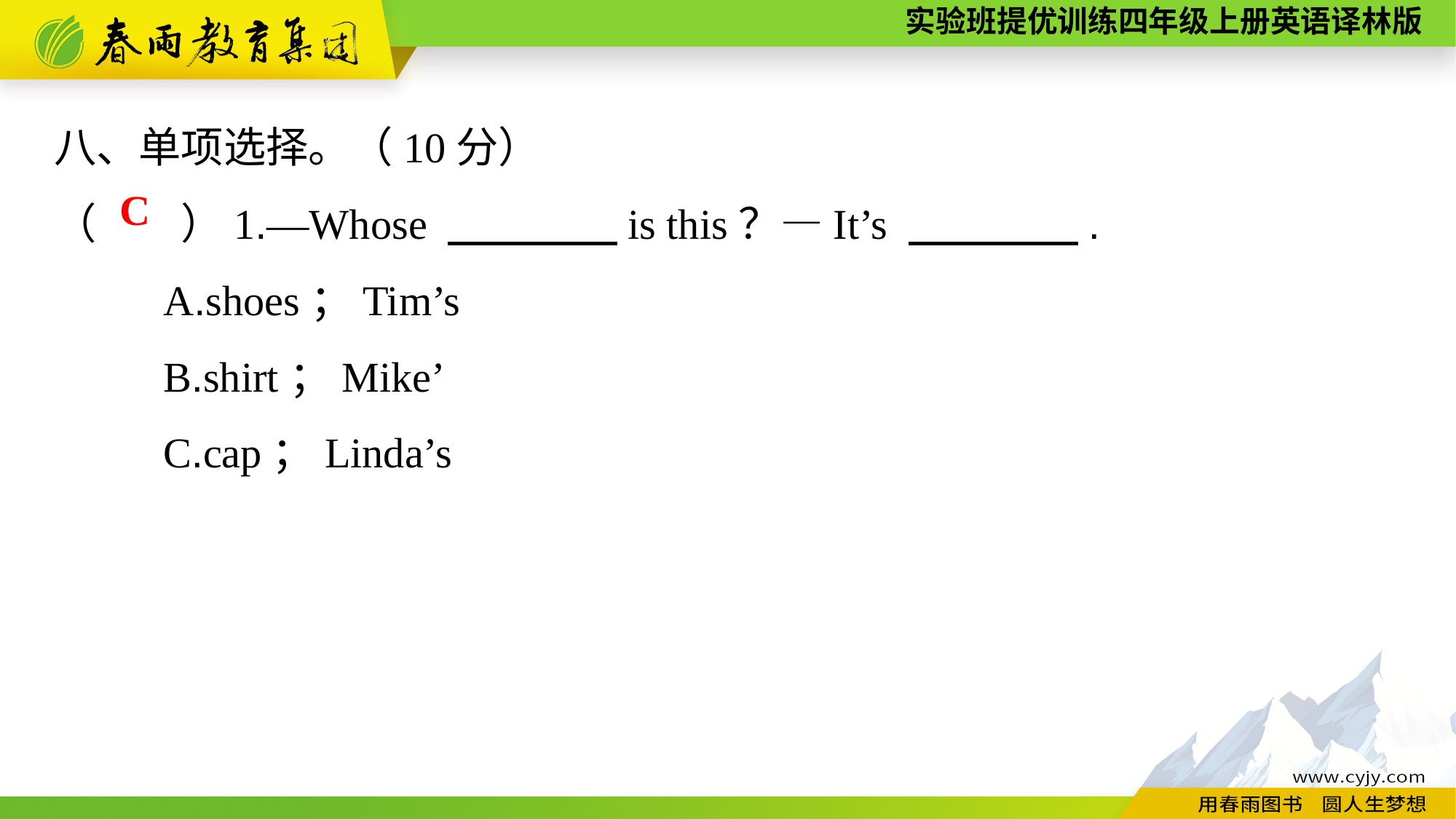

八、单项选择。（10分）
（　　）1.—Whose 　　　　is this？—It’s 　　　　.
	A.shoes；Tim’s
	B.shirt；Mike’
	C.cap；Linda’s
C